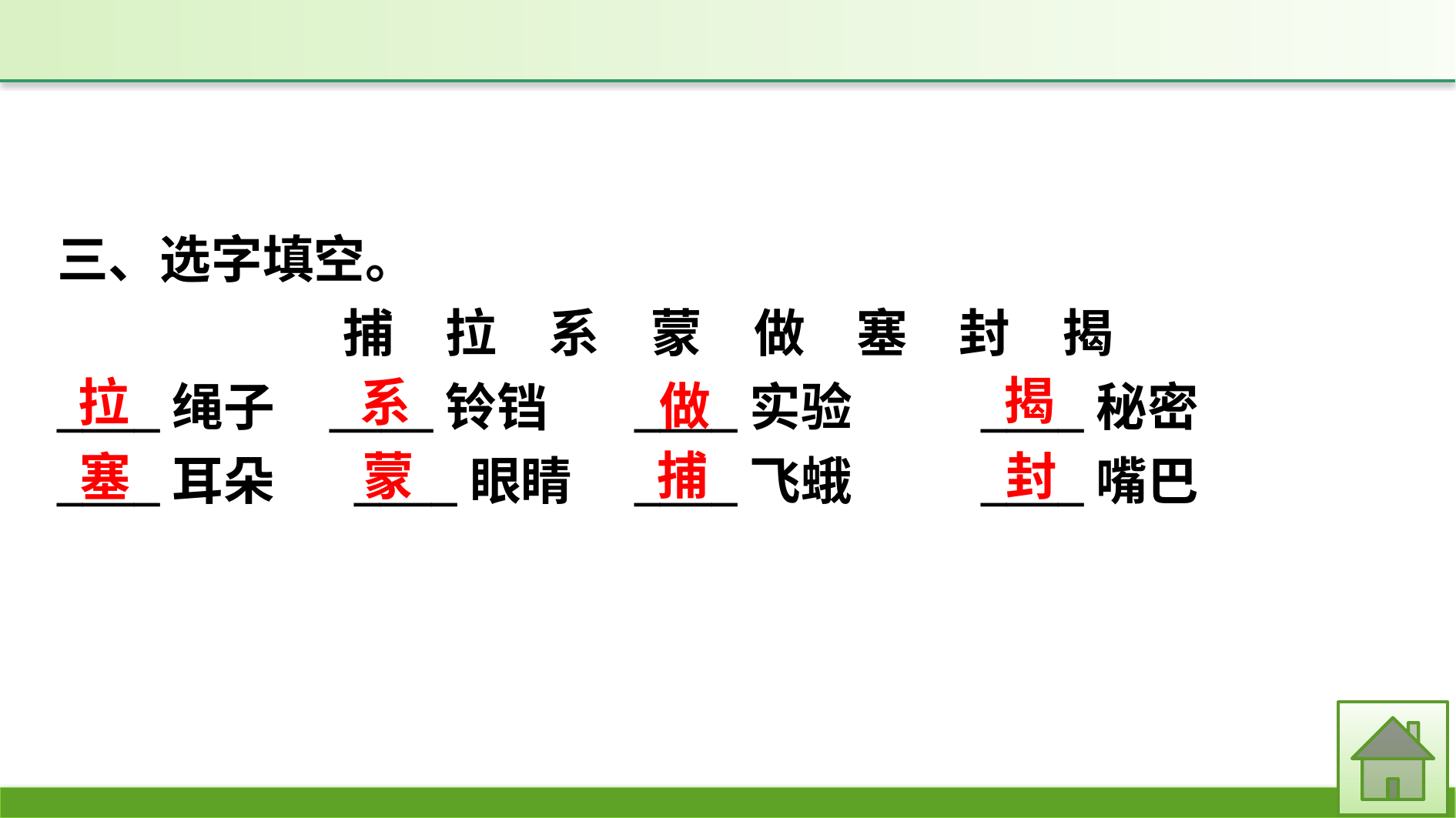

三、选字填空。
捕　拉　系　蒙　做　塞　封　揭
____绳子	____铃铛		____实验		____秘密
____耳朵	 ____眼睛	 	____飞蛾	 	____嘴巴
揭
拉
系
做
捕
蒙
封
塞